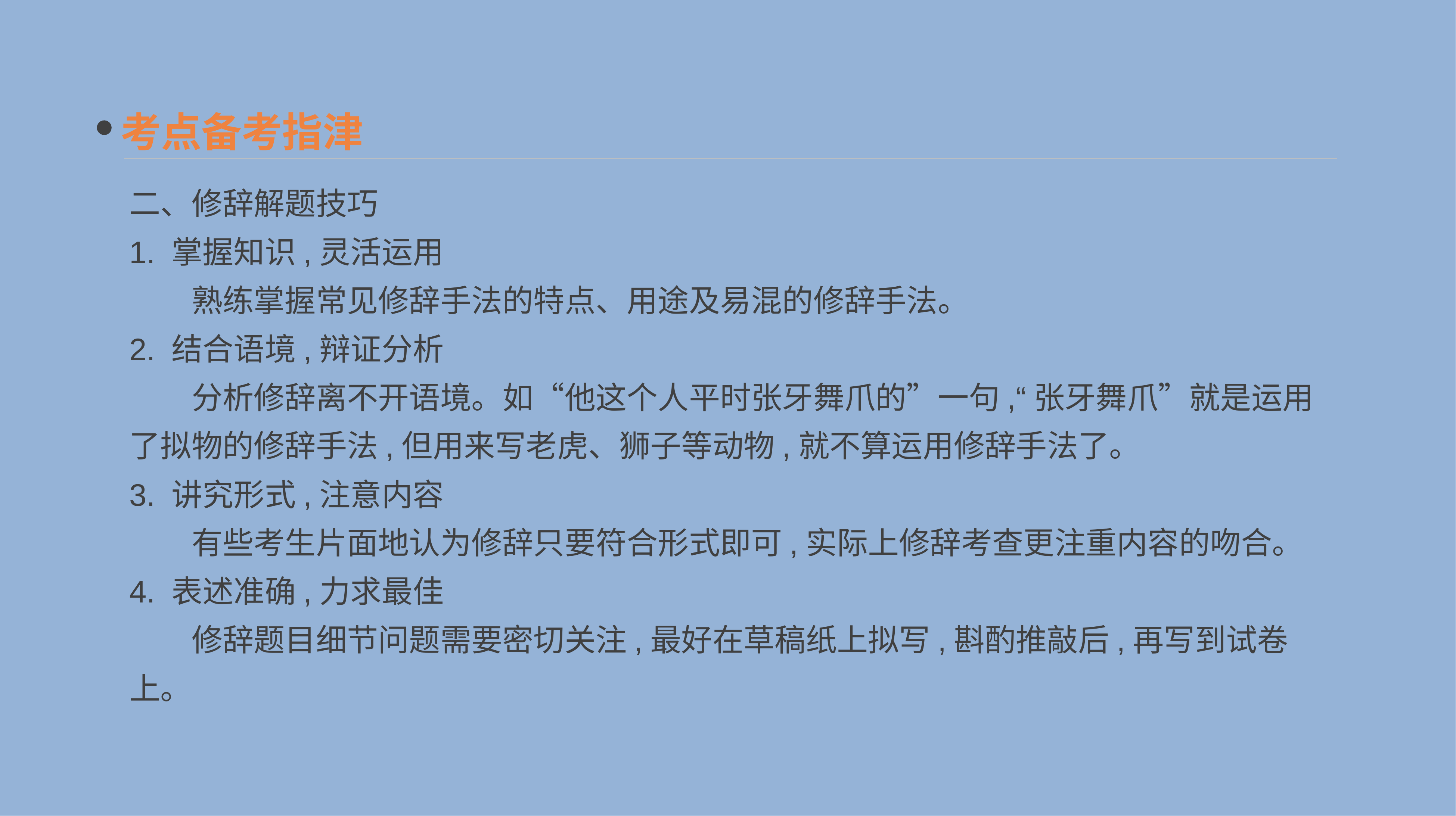

考点备考指津

二、修辞解题技巧
1. 掌握知识,灵活运用
　　熟练掌握常见修辞手法的特点、用途及易混的修辞手法。
2. 结合语境,辩证分析
　　分析修辞离不开语境。如“他这个人平时张牙舞爪的”一句,“张牙舞爪”就是运用了拟物的修辞手法,但用来写老虎、狮子等动物,就不算运用修辞手法了。
3. 讲究形式,注意内容
　　有些考生片面地认为修辞只要符合形式即可,实际上修辞考查更注重内容的吻合。
4. 表述准确,力求最佳
　　修辞题目细节问题需要密切关注,最好在草稿纸上拟写,斟酌推敲后,再写到试卷上。